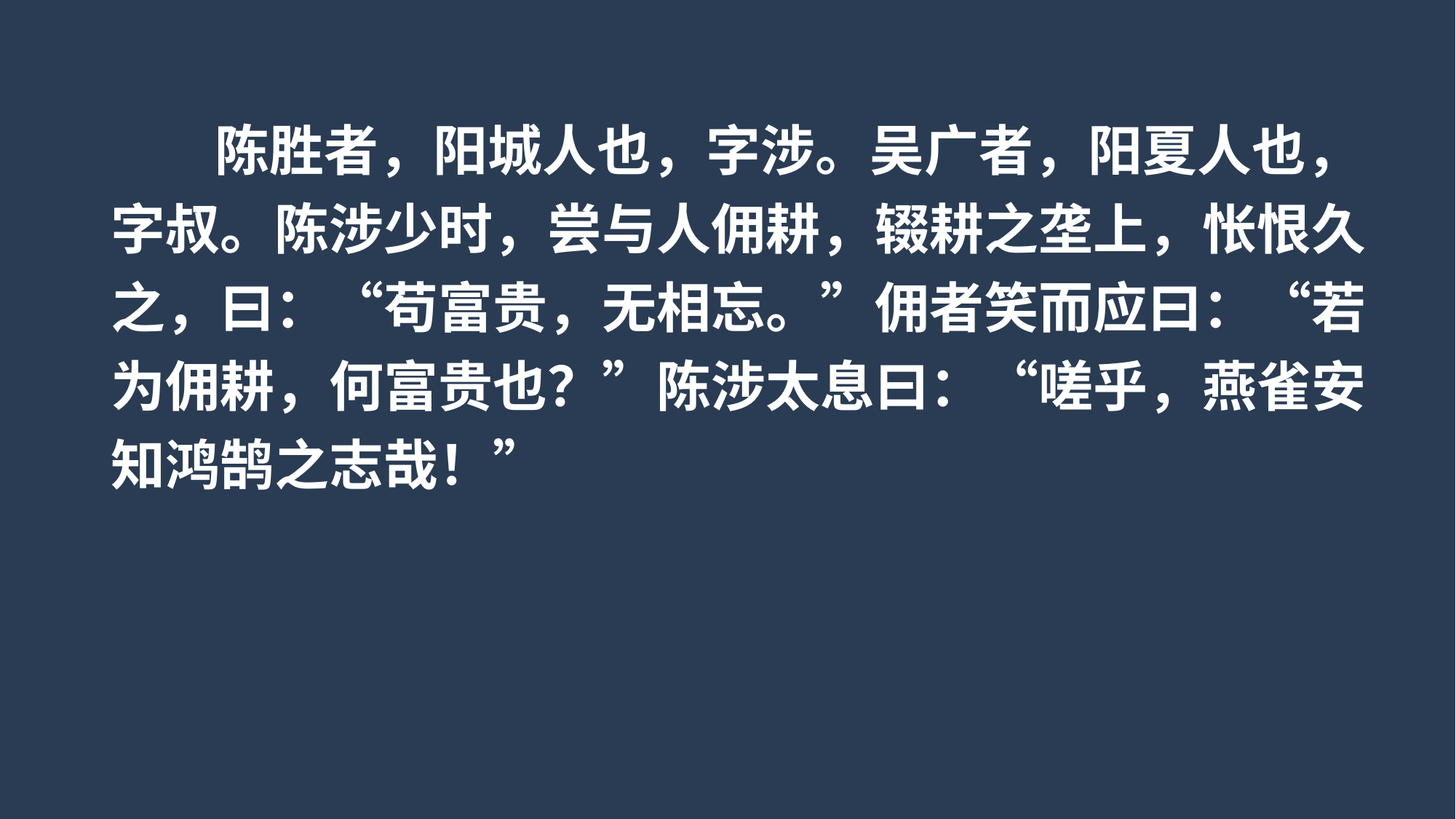

陈胜者，阳城人也，字涉。吴广者，阳夏人也，字叔。陈涉少时，尝与人佣耕，辍耕之垄上，怅恨久之，曰：“苟富贵，无相忘。”佣者笑而应曰：“若为佣耕，何富贵也？”陈涉太息曰：“嗟乎，燕雀安知鸿鹄之志哉！”